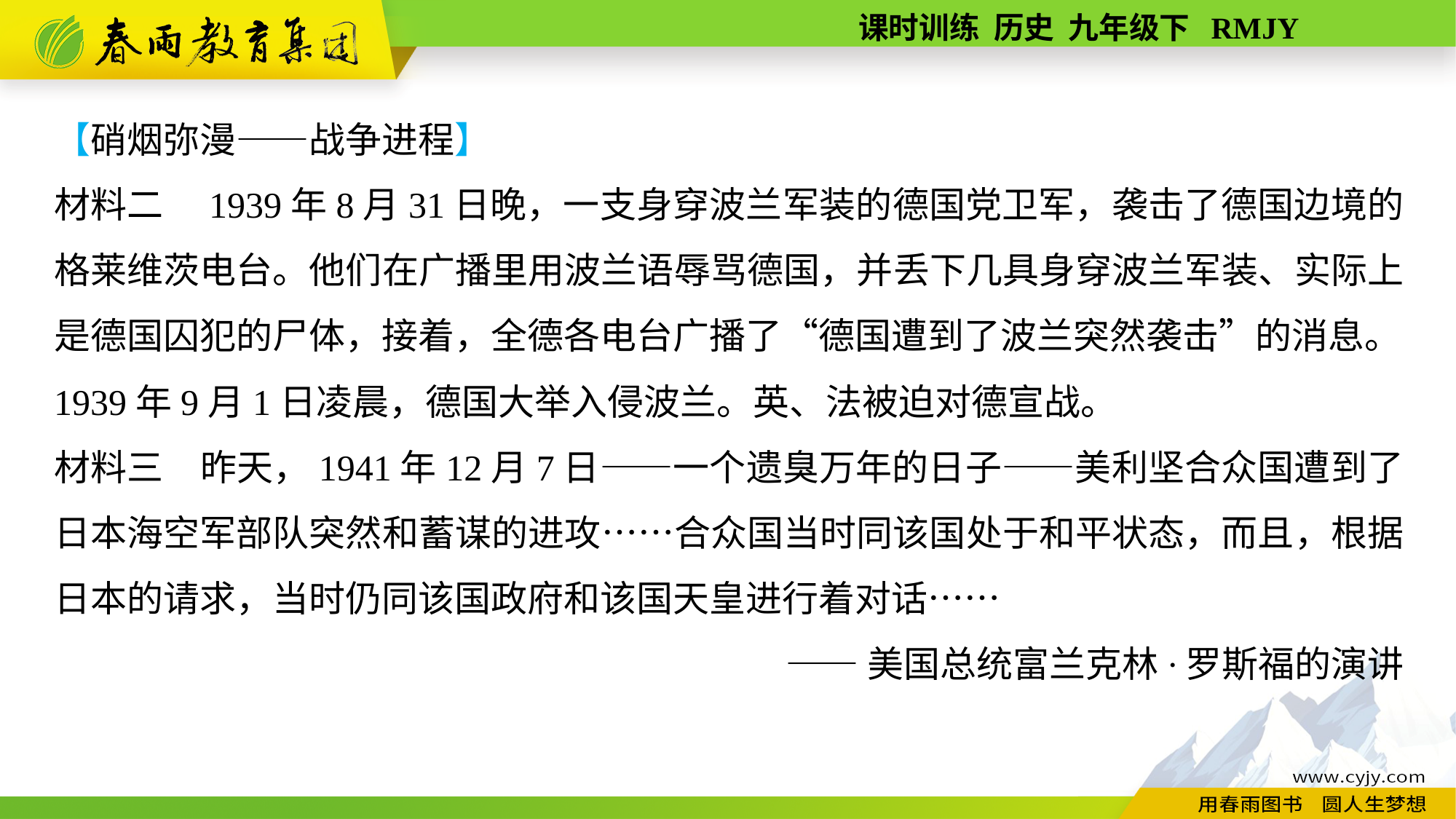

【硝烟弥漫——战争进程】
材料二　1939年8月31日晚，一支身穿波兰军装的德国党卫军，袭击了德国边境的格莱维茨电台。他们在广播里用波兰语辱骂德国，并丢下几具身穿波兰军装、实际上是德国囚犯的尸体，接着，全德各电台广播了“德国遭到了波兰突然袭击”的消息。1939年9月1日凌晨，德国大举入侵波兰。英、法被迫对德宣战。
材料三　昨天，1941年12月7日——一个遗臭万年的日子——美利坚合众国遭到了日本海空军部队突然和蓄谋的进攻……合众国当时同该国处于和平状态，而且，根据日本的请求，当时仍同该国政府和该国天皇进行着对话……
——美国总统富兰克林·罗斯福的演讲